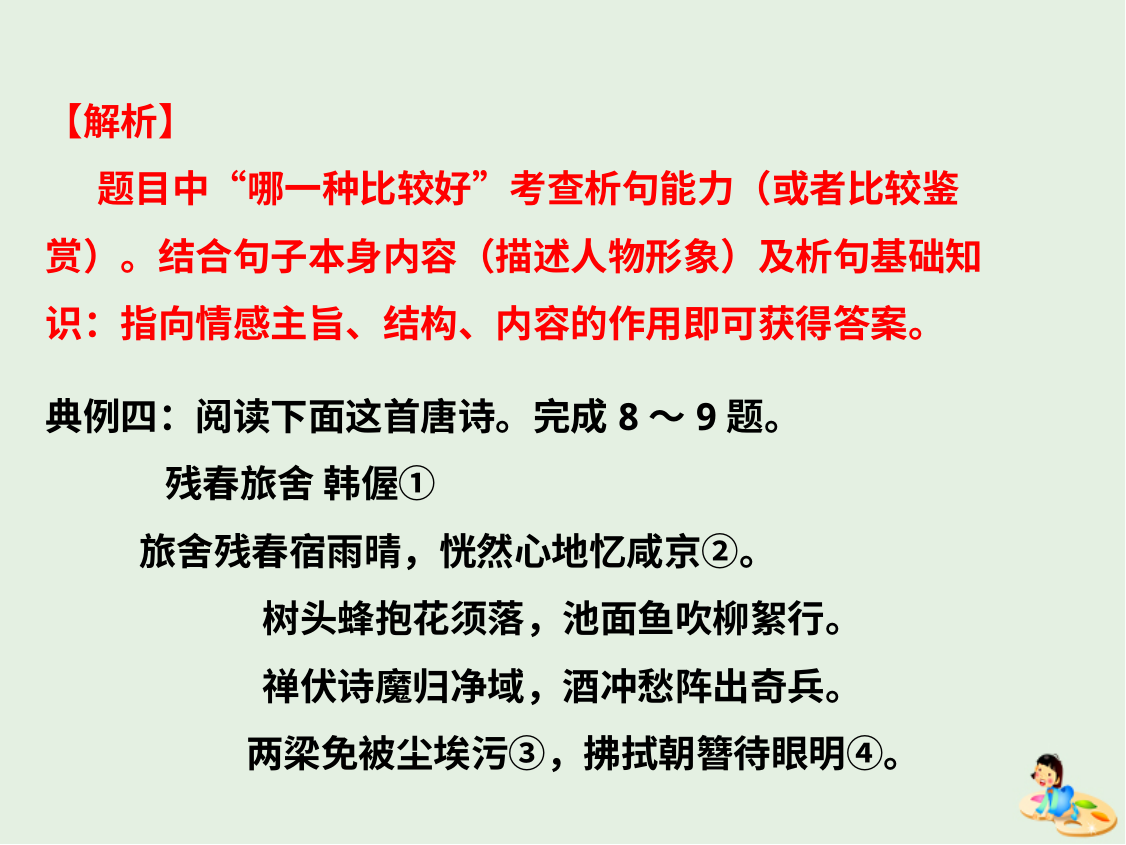

【解析】
     题目中“哪一种比较好”考查析句能力（或者比较鉴赏）。结合句子本身内容（描述人物形象）及析句基础知识：指向情感主旨、结构、内容的作用即可获得答案。
典例四：阅读下面这首唐诗。完成8～9题。
             残春旅舍 韩偓①
           旅舍残春宿雨晴，恍然心地忆咸京②。
树头蜂抱花须落，池面鱼吹柳絮行。
禅伏诗魔归净域，酒冲愁阵出奇兵。
    两梁免被尘埃污③，拂拭朝簪待眼明④。